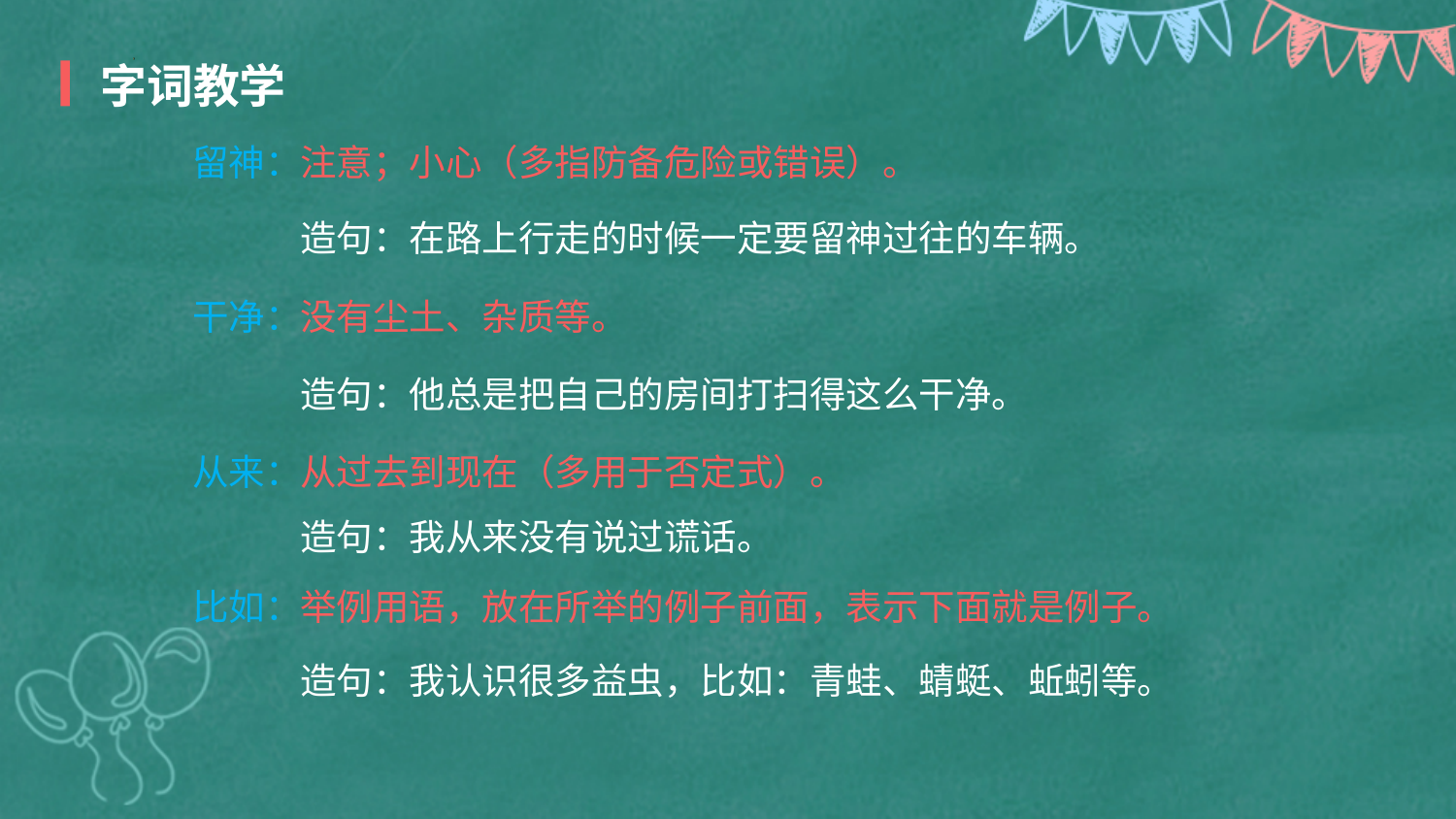

字词教学

留神：
注意；小心（多指防备危险或错误）。
造句：在路上行走的时候一定要留神过往的车辆。
干净：
没有尘土、杂质等。
造句：他总是把自己的房间打扫得这么干净。
从来：
从过去到现在（多用于否定式）。
造句：我从来没有说过谎话。
比如：
举例用语，放在所举的例子前面，表示下面就是例子。
造句：我认识很多益虫，比如：青蛙、蜻蜓、蚯蚓等。